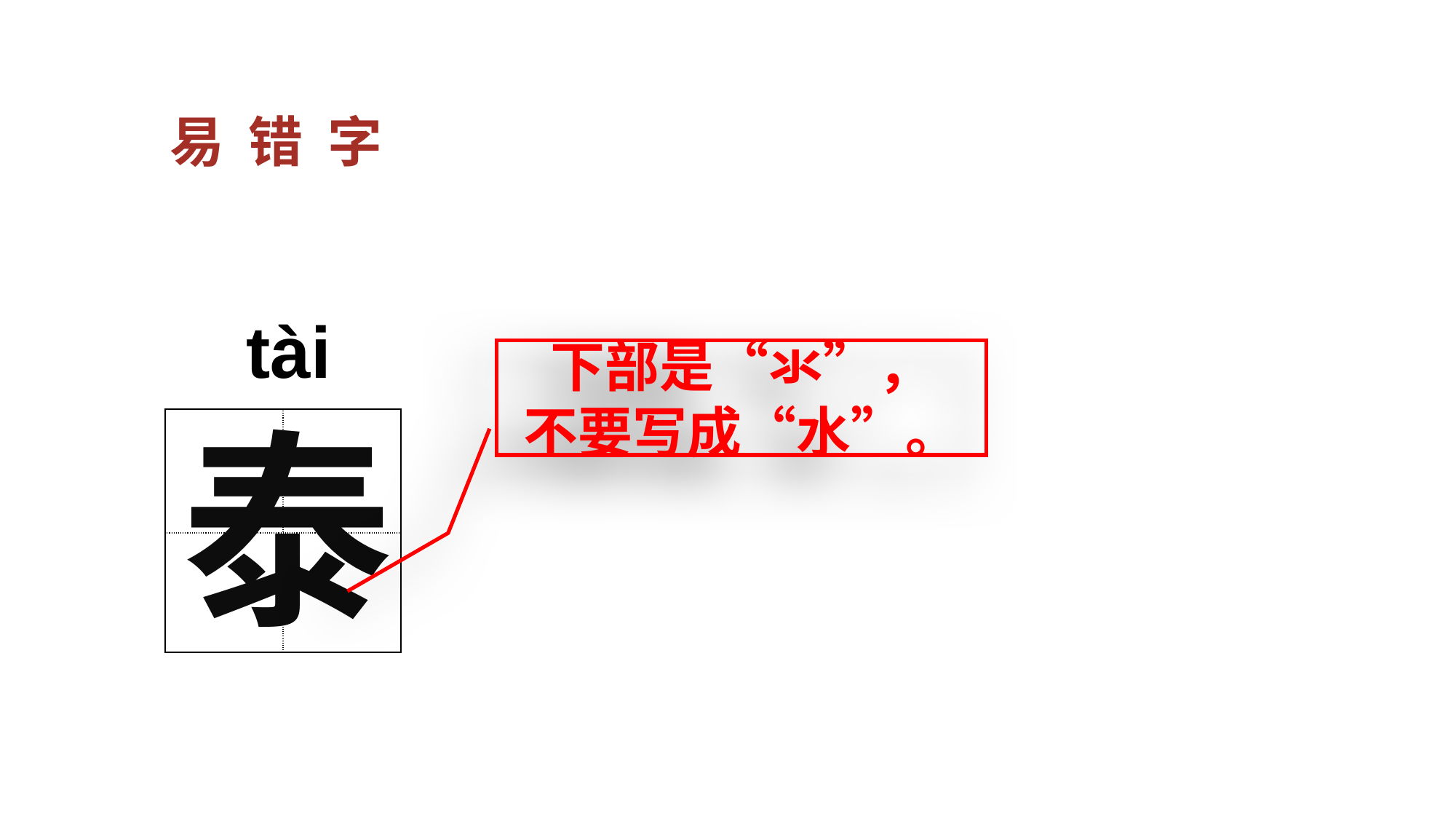

易错字
tài
下部是“氺”，
不要写成“水”。
泰
|  |  |
| --- | --- |
|  |  |